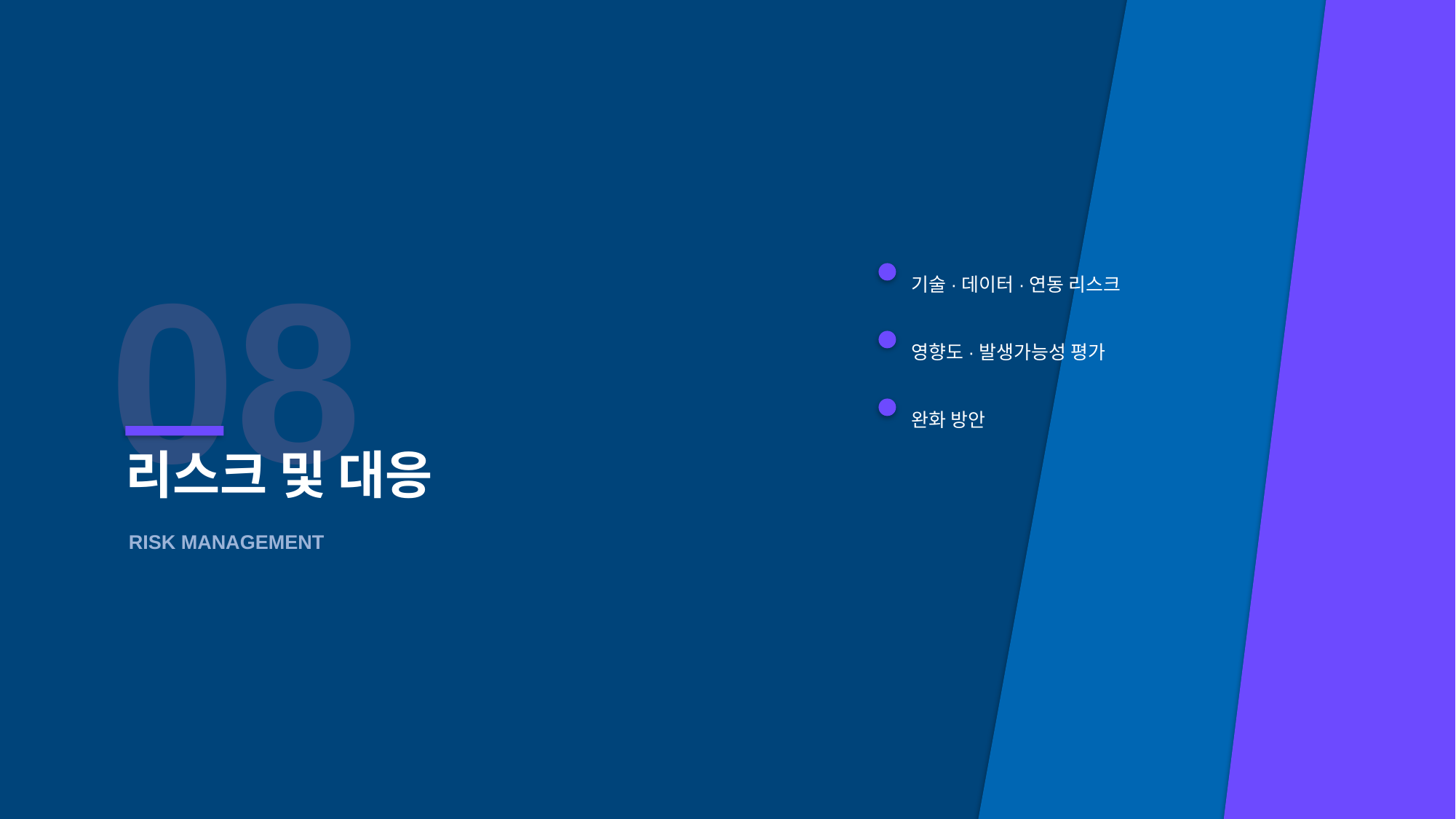

08
기술·데이터·연동 리스크

영향도·발생가능성 평가

완화 방안

리스크 및 대응
RISK MANAGEMENT